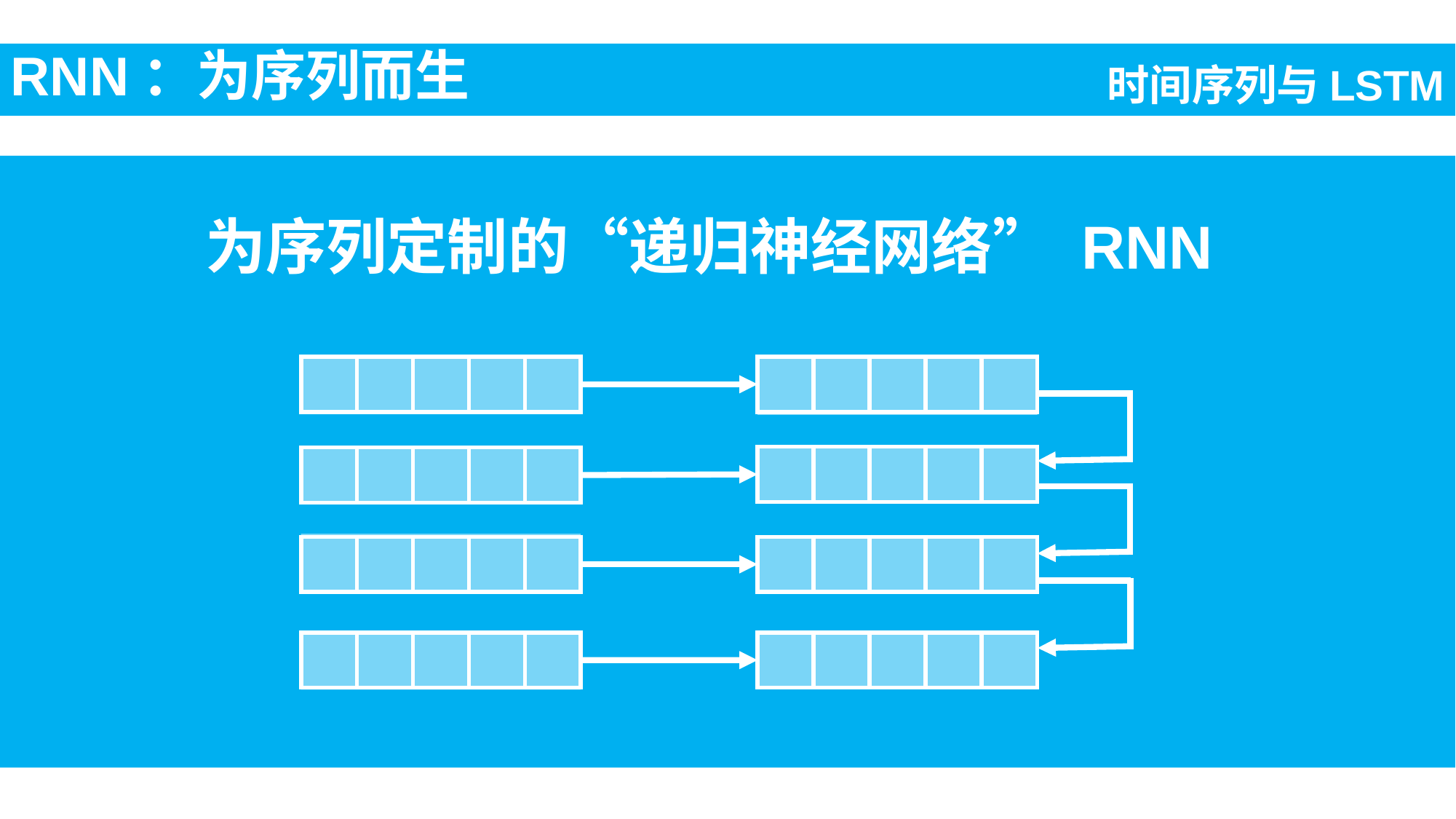

RNN：为序列而生
时间序列与LSTM
为序列定制的“递归神经网络” RNN

|  |  |  |  |  |
| --- | --- | --- | --- | --- |
|  |  |  |  |  |
| --- | --- | --- | --- | --- |

|  |  |  |  |  |
| --- | --- | --- | --- | --- |

|  |  |  |  |  |
| --- | --- | --- | --- | --- |

|  |  |  |  |  |
| --- | --- | --- | --- | --- |
|  |  |  |  |  |
| --- | --- | --- | --- | --- |

|  |  |  |  |  |
| --- | --- | --- | --- | --- |
|  |  |  |  |  |
| --- | --- | --- | --- | --- |